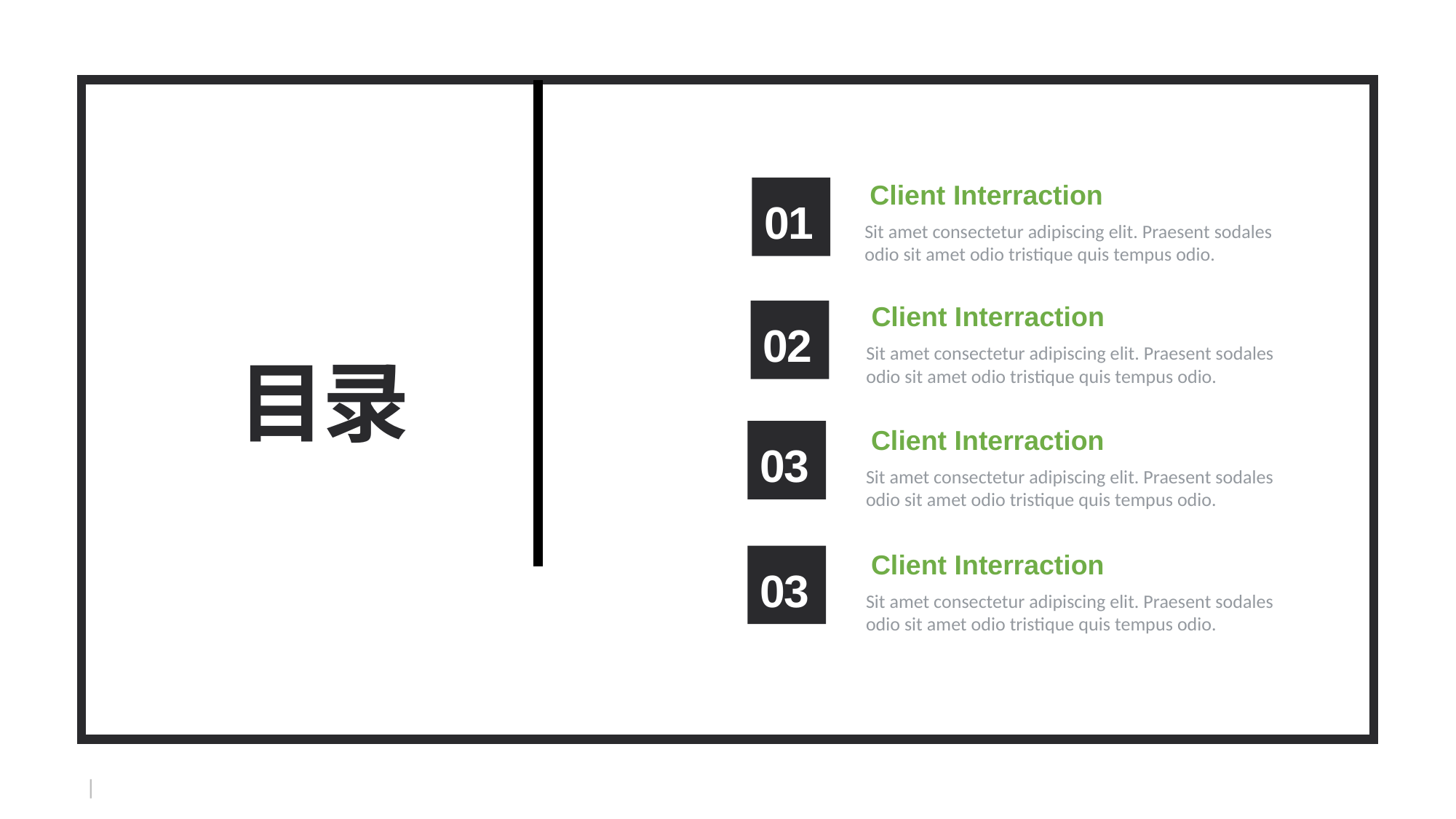

Client Interraction

01
Sit amet consectetur adipiscing elit. Praesent sodales odio sit amet odio tristique quis tempus odio.

Client Interraction

02
Sit amet consectetur adipiscing elit. Praesent sodales odio sit amet odio tristique quis tempus odio.
目录

Client Interraction

03
Sit amet consectetur adipiscing elit. Praesent sodales odio sit amet odio tristique quis tempus odio.
Client Interraction

03
Sit amet consectetur adipiscing elit. Praesent sodales odio sit amet odio tristique quis tempus odio.
2